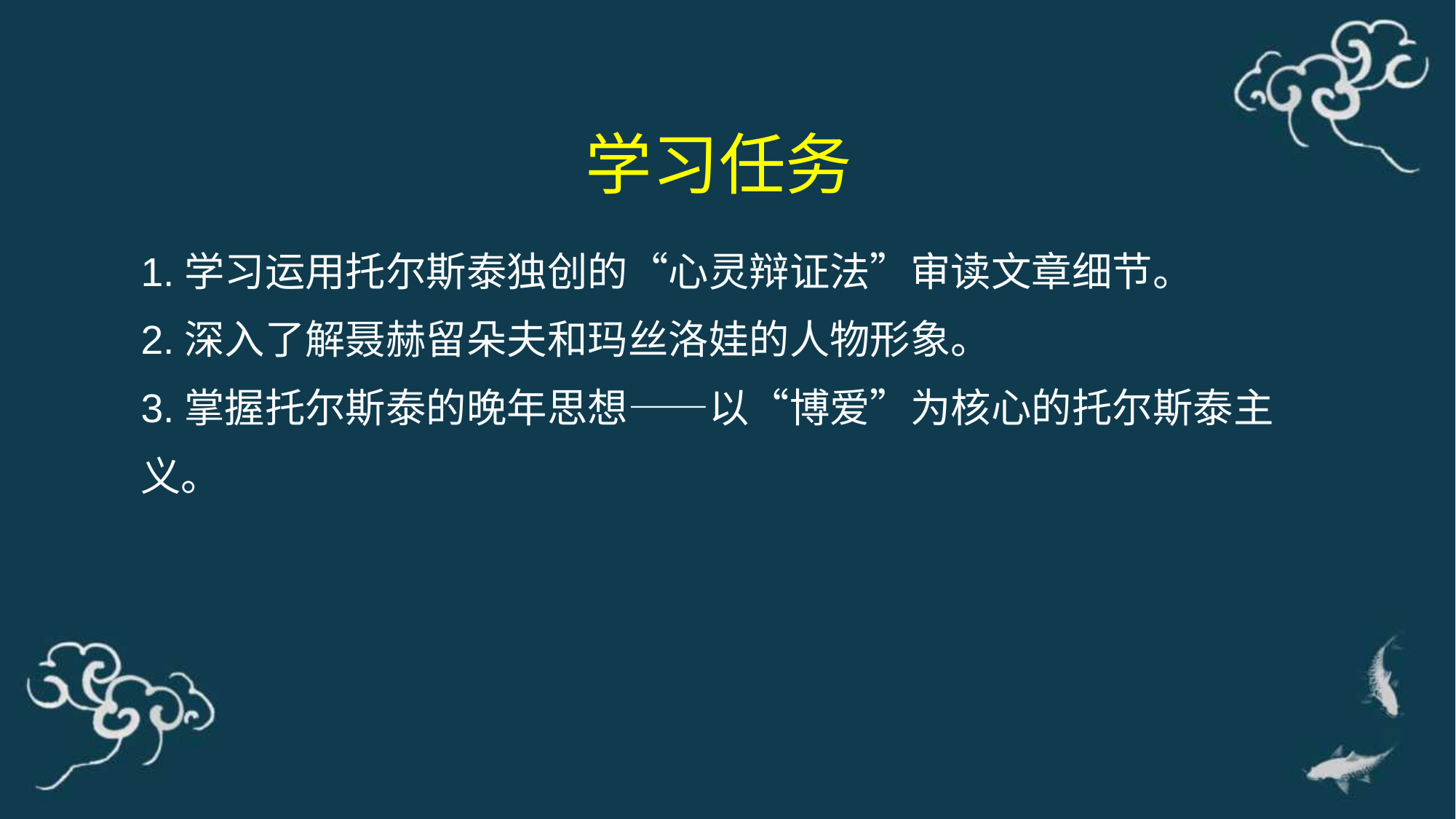

学习任务
1.学习运用托尔斯泰独创的“心灵辩证法”审读文章细节。
2.深入了解聂赫留朵夫和玛丝洛娃的人物形象。
3.掌握托尔斯泰的晚年思想——以“博爱”为核心的托尔斯泰主义。